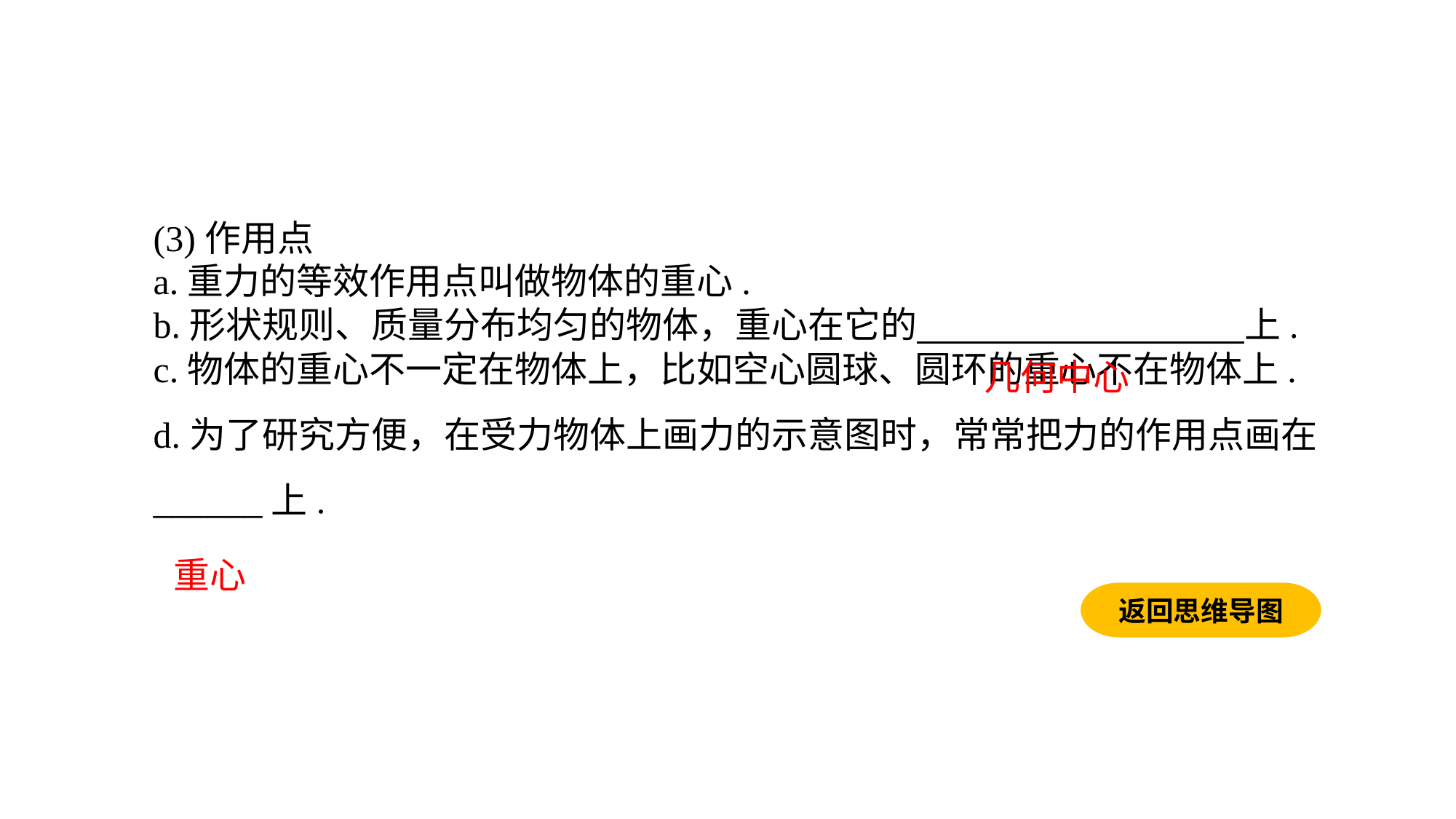

(3)作用点a.重力的等效作用点叫做物体的重心.b.形状规则、质量分布均匀的物体，重心在它的　　　　　　　　　上.c.物体的重心不一定在物体上，比如空心圆球、圆环的重心不在物体上.d.为了研究方便，在受力物体上画力的示意图时，常常把力的作用点画在______上.
几何中心
重心
返回思维导图